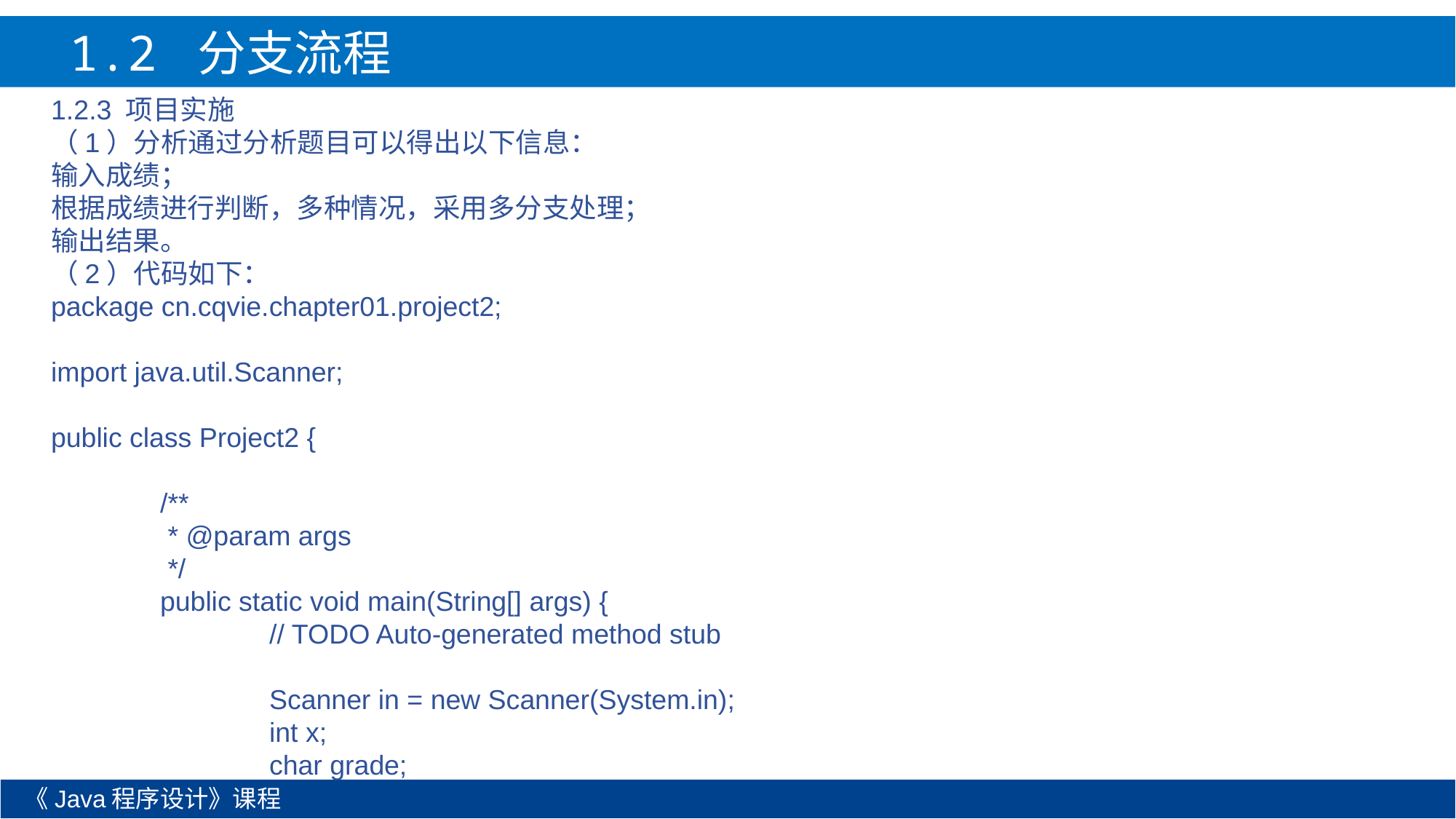

1.2 分支流程
1.2.3 项目实施
（1）分析通过分析题目可以得出以下信息：
输入成绩；
根据成绩进行判断，多种情况，采用多分支处理；
输出结果。
（2）代码如下：
package cn.cqvie.chapter01.project2;

import java.util.Scanner;

public class Project2 {

	/**
	 * @param args
	 */
	public static void main(String[] args) {
		// TODO Auto-generated method stub

		Scanner in = new Scanner(System.in);
		int x;
		char grade;

《Java程序设计》课程